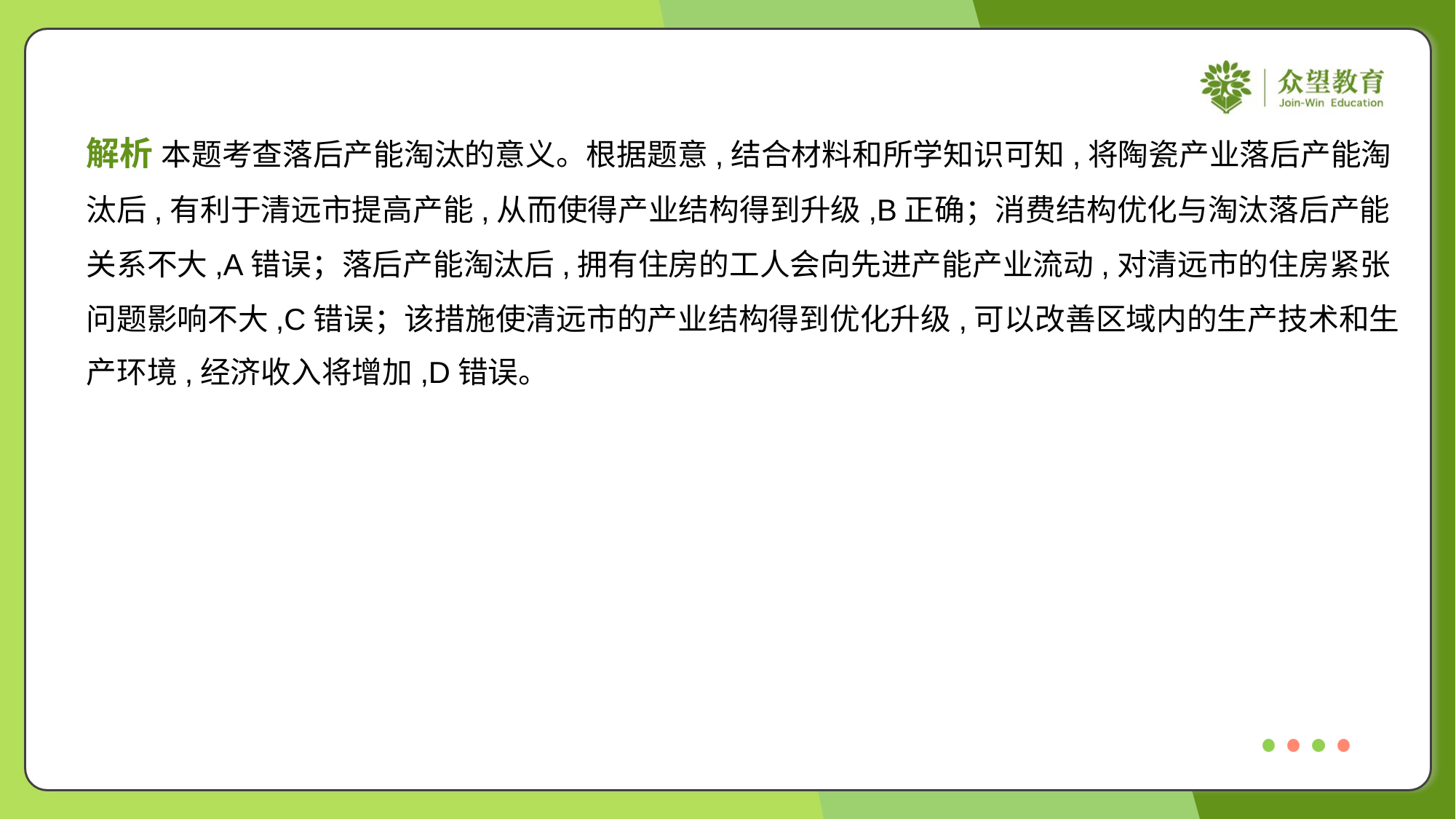

解析 本题考查落后产能淘汰的意义。根据题意,结合材料和所学知识可知,将陶瓷产业落后产能淘
汰后,有利于清远市提高产能,从而使得产业结构得到升级,B正确；消费结构优化与淘汰落后产能
关系不大,A错误；落后产能淘汰后,拥有住房的工人会向先进产能产业流动,对清远市的住房紧张
问题影响不大,C错误；该措施使清远市的产业结构得到优化升级,可以改善区域内的生产技术和生
产环境,经济收入将增加,D错误。